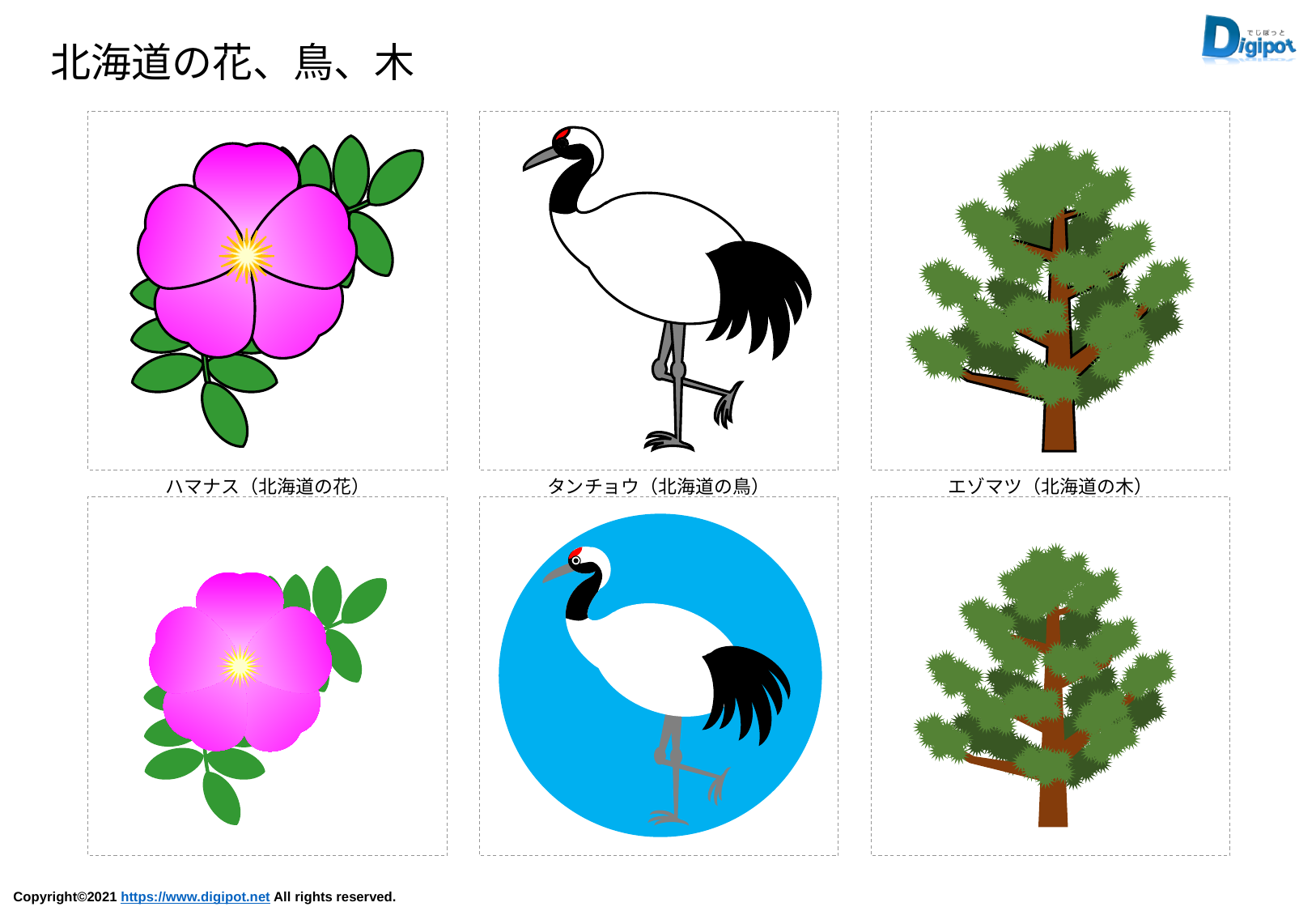

北海道の花、鳥、木

ハマナス（北海道の花）
タンチョウ（北海道の鳥）
エゾマツ（北海道の木）